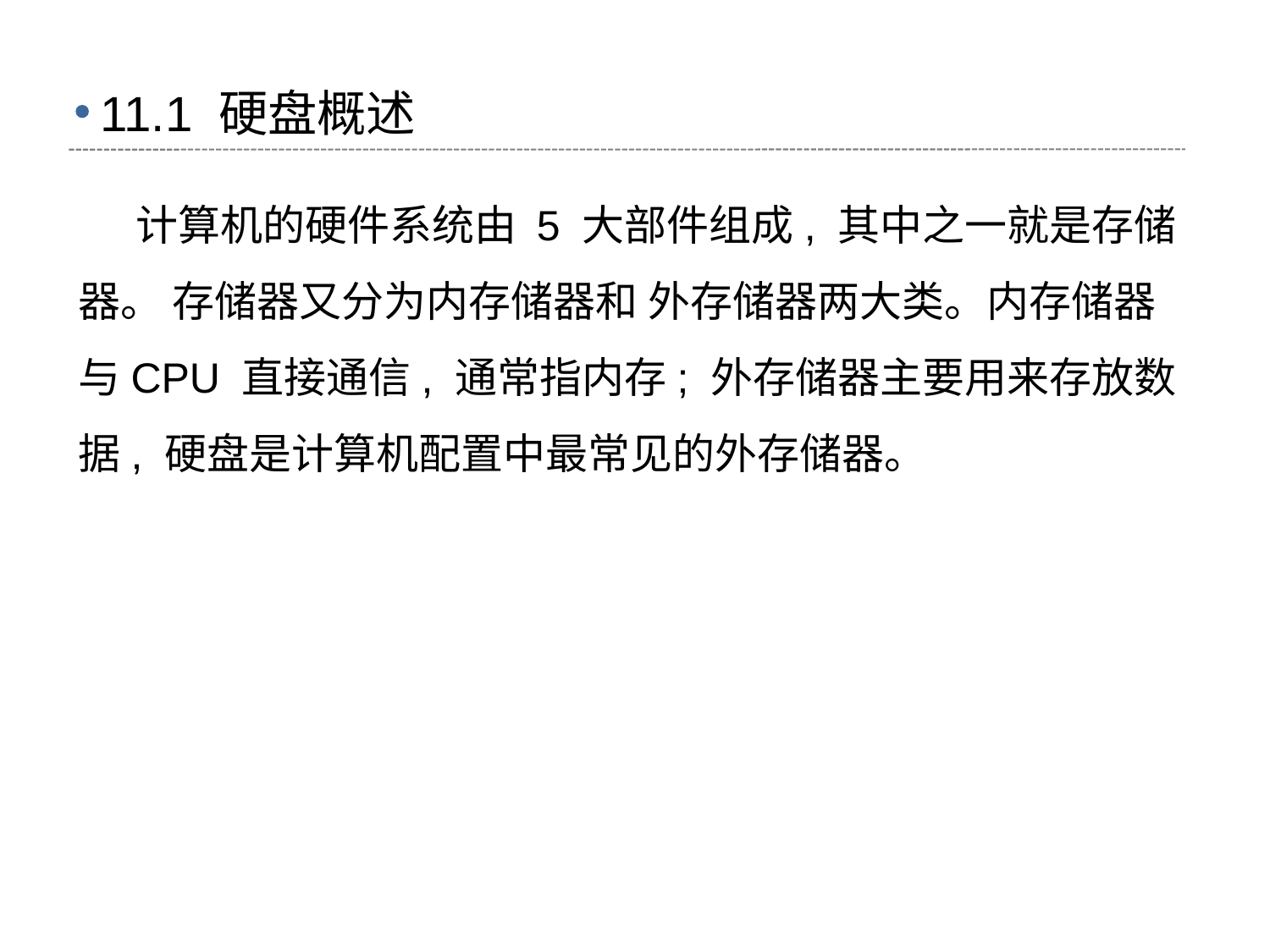

# 11.1 硬盘概述
     计算机的硬件系统由 5 大部件组成, 其中之一就是存储器。 存储器又分为内存储器和 外存储器两大类。内存储器与CPU 直接通信, 通常指内存; 外存储器主要用来存放数据, 硬盘是计算机配置中最常见的外存储器。